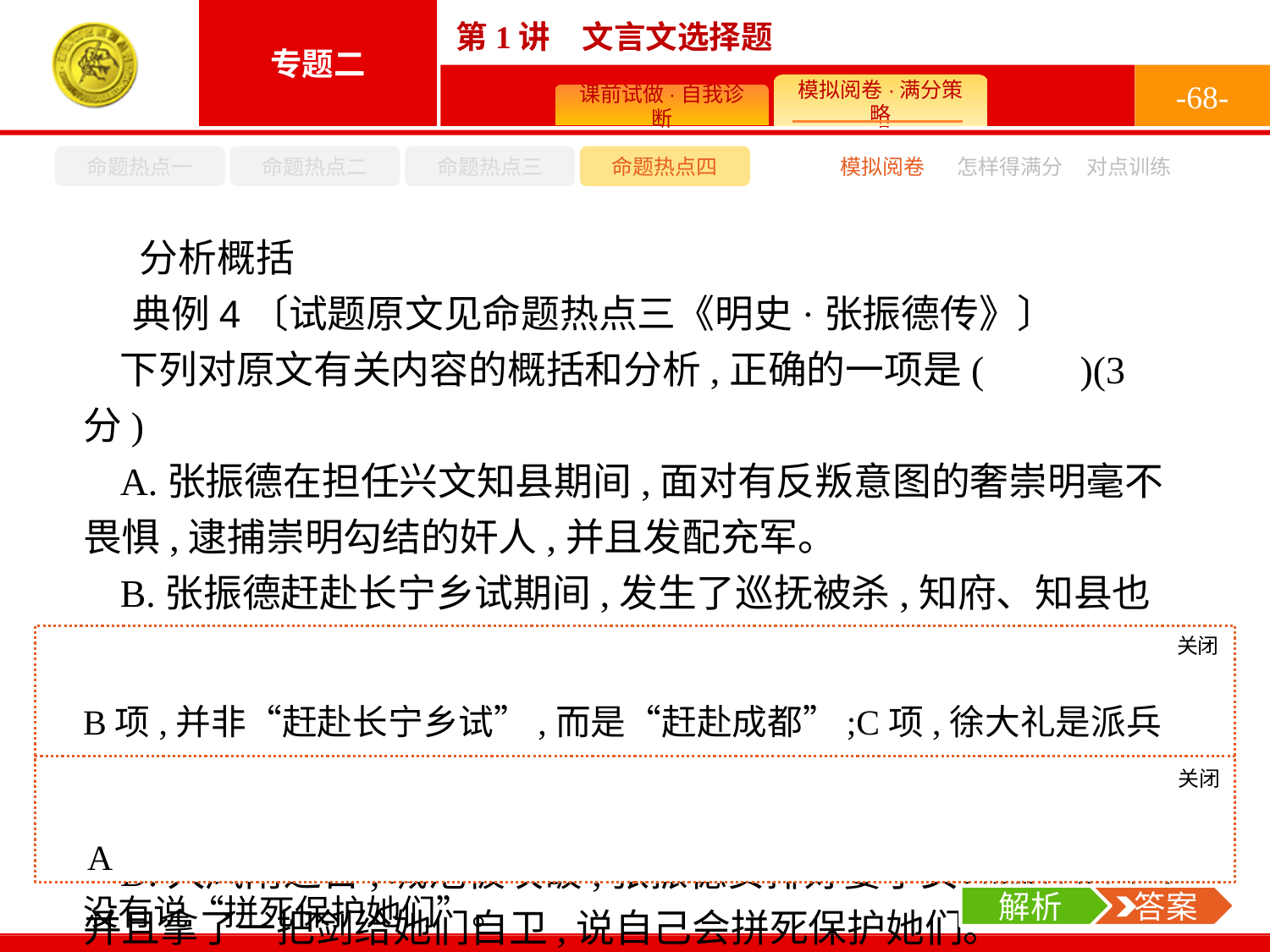

-68-
命题热点一
命题热点二
命题热点三
命题热点四
模拟阅卷
怎样得满分
对点训练
分析概括
典例4〔试题原文见命题热点三《明史·张振德传》〕
下列对原文有关内容的概括和分析,正确的一项是(　　)(3分)
A.张振德在担任兴文知县期间,面对有反叛意图的奢崇明毫不畏惧,逮捕崇明勾结的奸人,并且发配充军。
B.张振德赶赴长宁乡试期间,发生了巡抚被杀,知府、知县也坚守节操而死的事件,他没有选择逃避,而是冷静地选择了坚守兴文。
C.徐大礼派兵帮助张振德镇守兴文,张振德高兴地接受了,但仍然没有守住城池,最后还召集老百姓一起守城。
D.大风雨之日,城池被攻破,张振德安排好妻子女儿躲在后堂,并且拿了一把剑给她们自卫,说自己会拼死保护她们。

关闭
解析

B项,并非“赶赴长宁乡试”,而是“赶赴成都”;C项,徐大礼是派兵接张振德,不是帮助他镇守兴文,张振德也没有接受;D项,拿剑给妻子女儿,然后说“若辈死此,吾死前堂”,是为了表示不投降不受辱之意,没有说“拼死保护她们”。

关闭
解析
  答案

A
解析
  答案